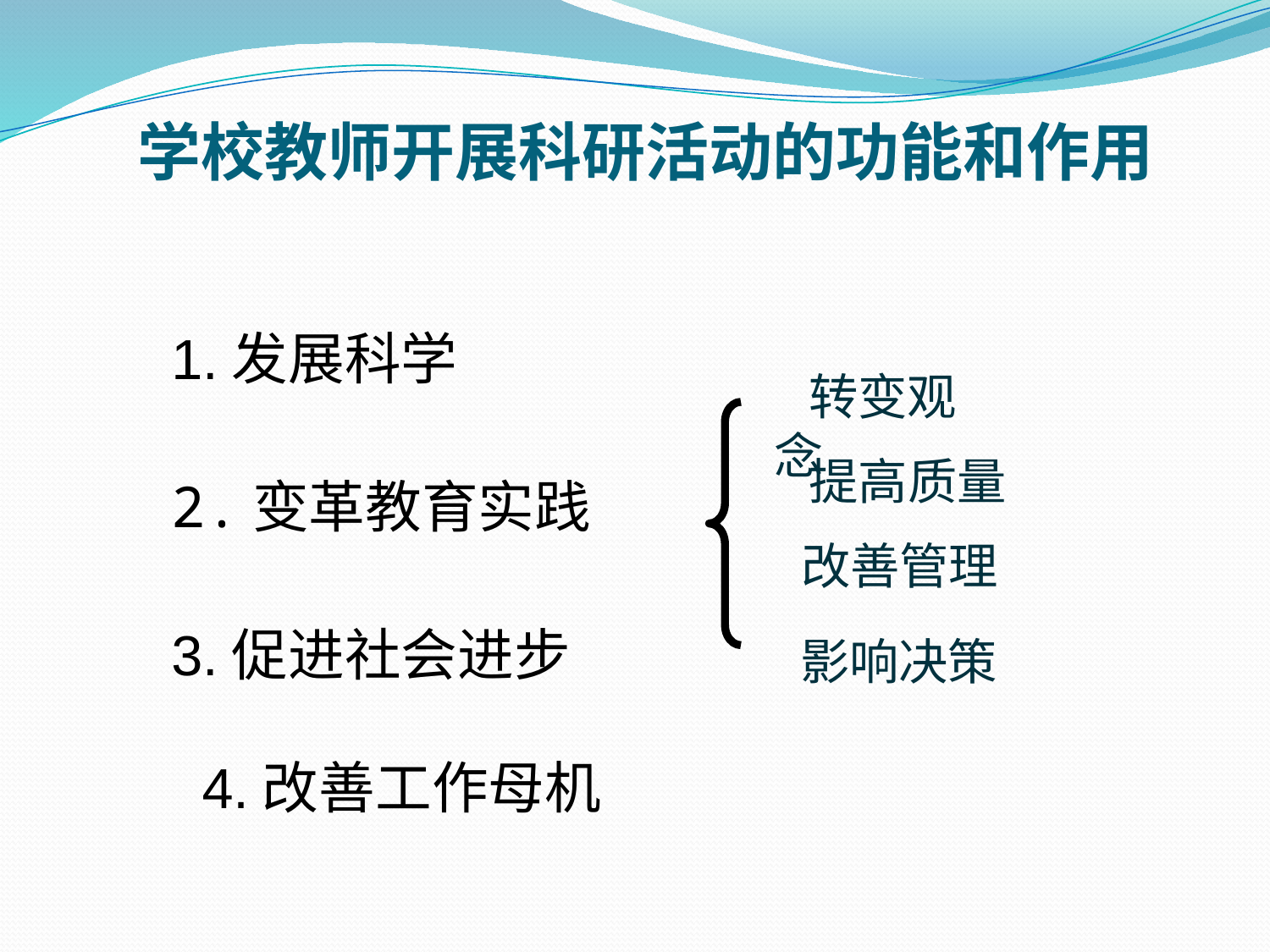

学校教师开展科研活动的功能和作用
1.发展科学
  转变观念

   提高质量
2.变革教育实践
改善管理
3.促进社会进步
     影响决策
4.改善工作母机